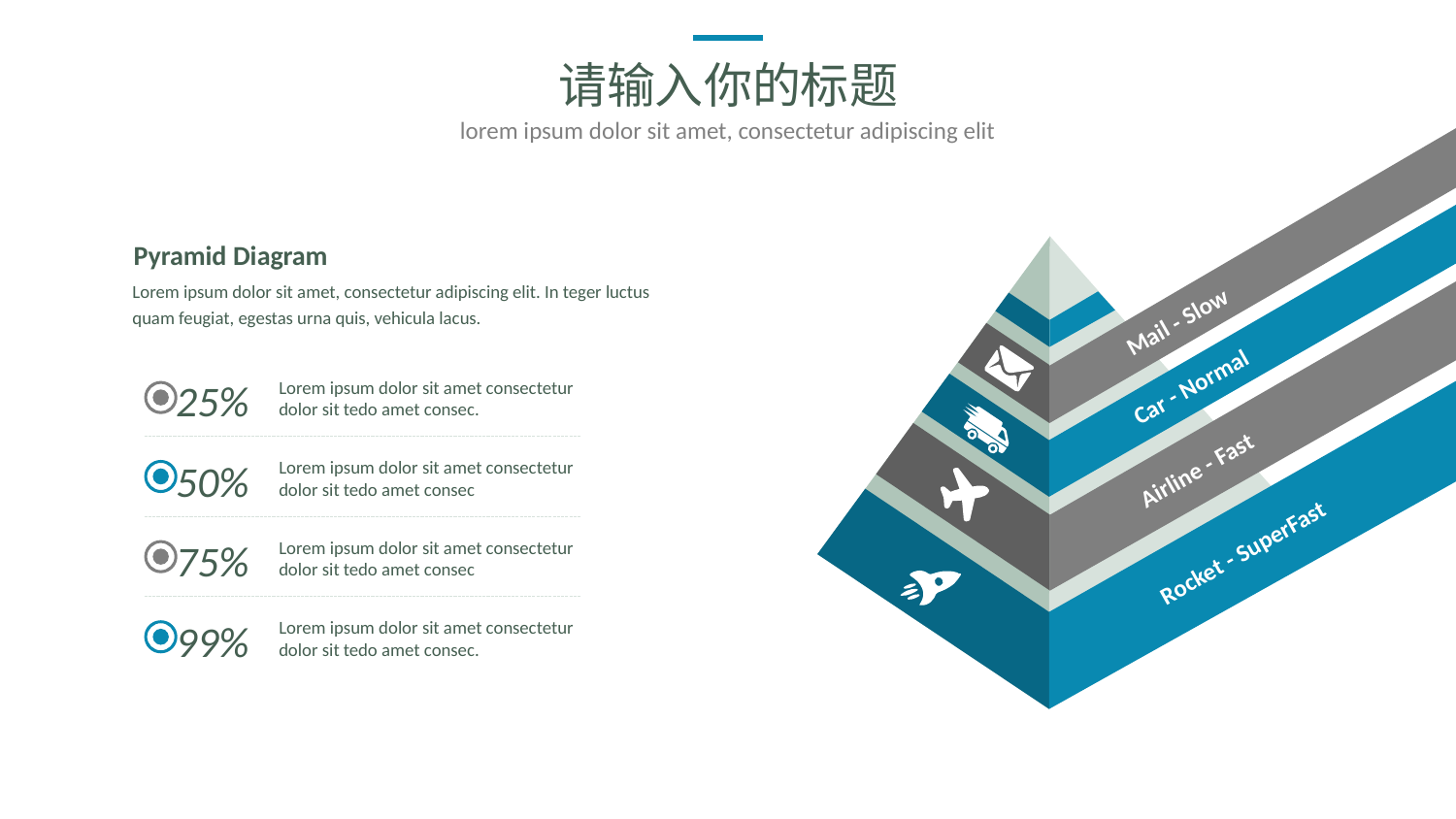

请输入你的标题
lorem ipsum dolor sit amet, consectetur adipiscing elit

Pyramid Diagram

Lorem ipsum dolor sit amet, consectetur adipiscing elit. In teger luctus quam feugiat, egestas urna quis, vehicula lacus.

Mail - Slow

Car - Normal
25%
Lorem ipsum dolor sit amet consectetur dolor sit tedo amet consec.

Airline - Fast
50%
Lorem ipsum dolor sit amet consectetur dolor sit tedo amet consec

75%
Lorem ipsum dolor sit amet consectetur dolor sit tedo amet consec
Rocket - SuperFast

99%
Lorem ipsum dolor sit amet consectetur dolor sit tedo amet consec.